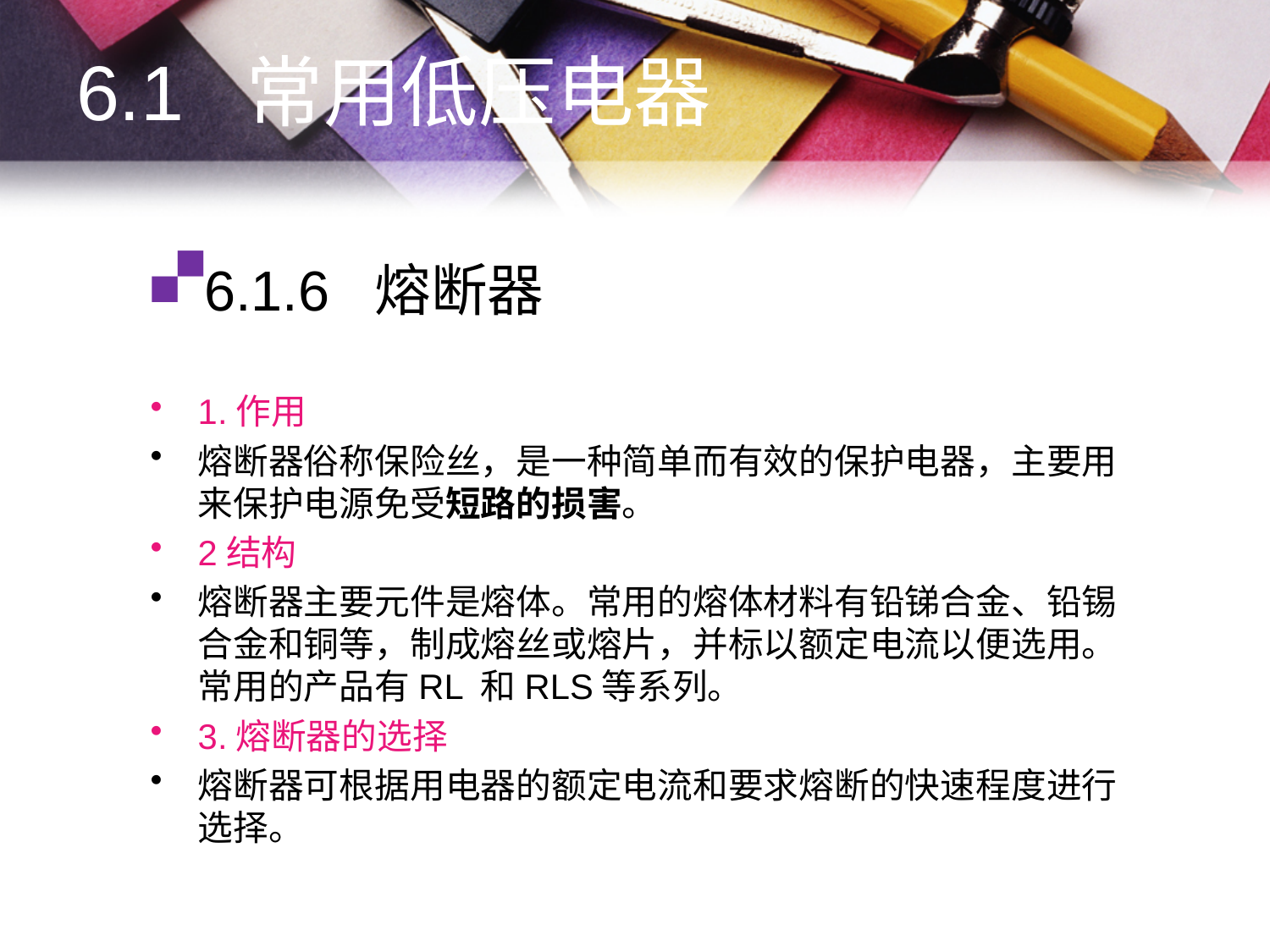

6.1  常用低压电器
# 6.1.6  熔断器
1.作用
熔断器俗称保险丝，是一种简单而有效的保护电器，主要用来保护电源免受短路的损害。
2结构
熔断器主要元件是熔体。常用的熔体材料有铅锑合金、铅锡合金和铜等，制成熔丝或熔片，并标以额定电流以便选用。常用的产品有RL 和RLS等系列。
3.熔断器的选择
熔断器可根据用电器的额定电流和要求熔断的快速程度进行选择。